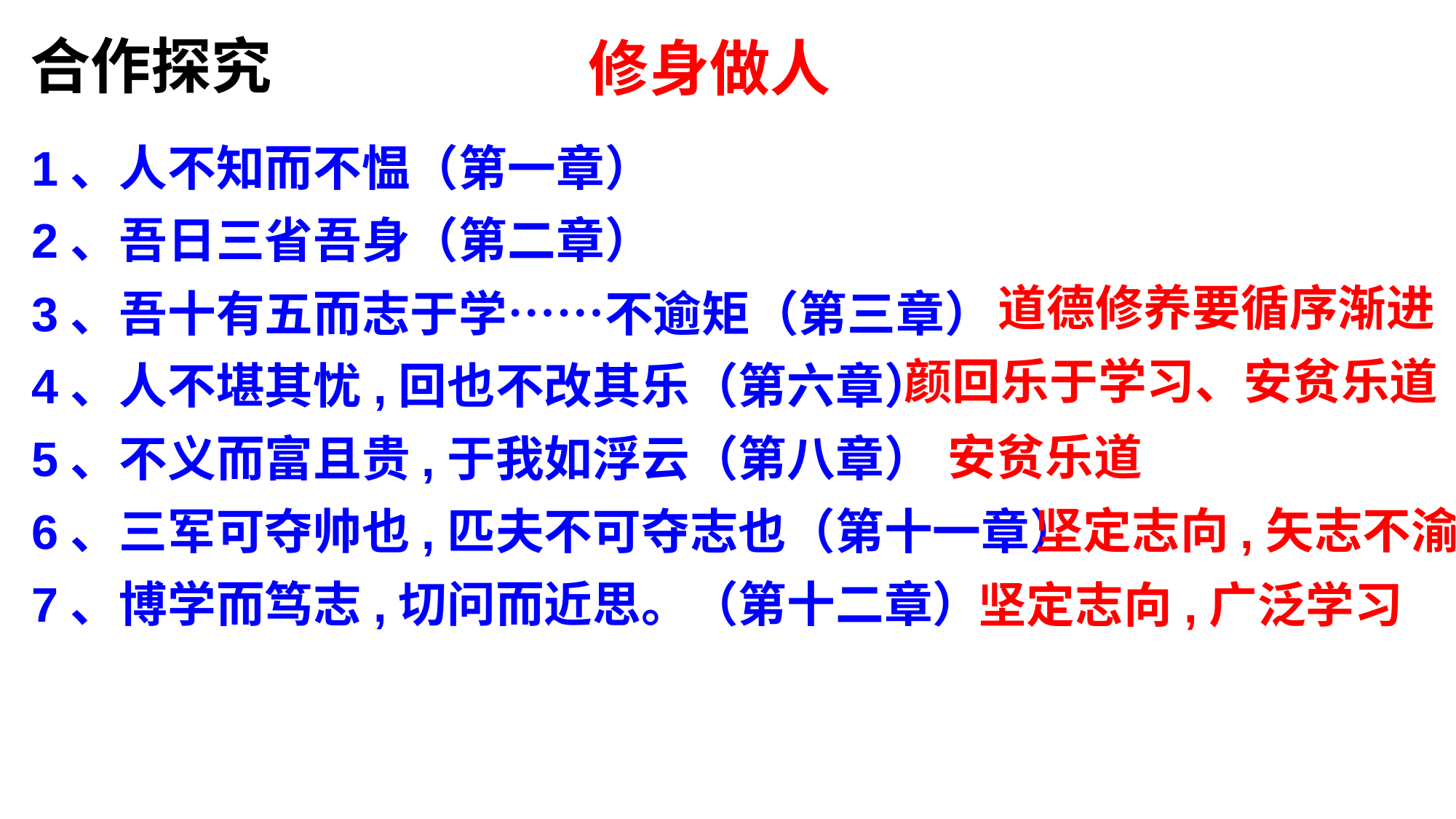

合作探究
# 修身做人
1、人不知而不愠（第一章）
2、吾日三省吾身（第二章）
3、吾十有五而志于学……不逾矩（第三章）
4、人不堪其忧,回也不改其乐（第六章）
5、不义而富且贵,于我如浮云（第八章）
6、三军可夺帅也,匹夫不可夺志也（第十一章）
7、博学而笃志,切问而近思。（第十二章）

道德修养要循序渐进
颜回乐于学习、安贫乐道
安贫乐道
坚定志向,矢志不渝
坚定志向,广泛学习